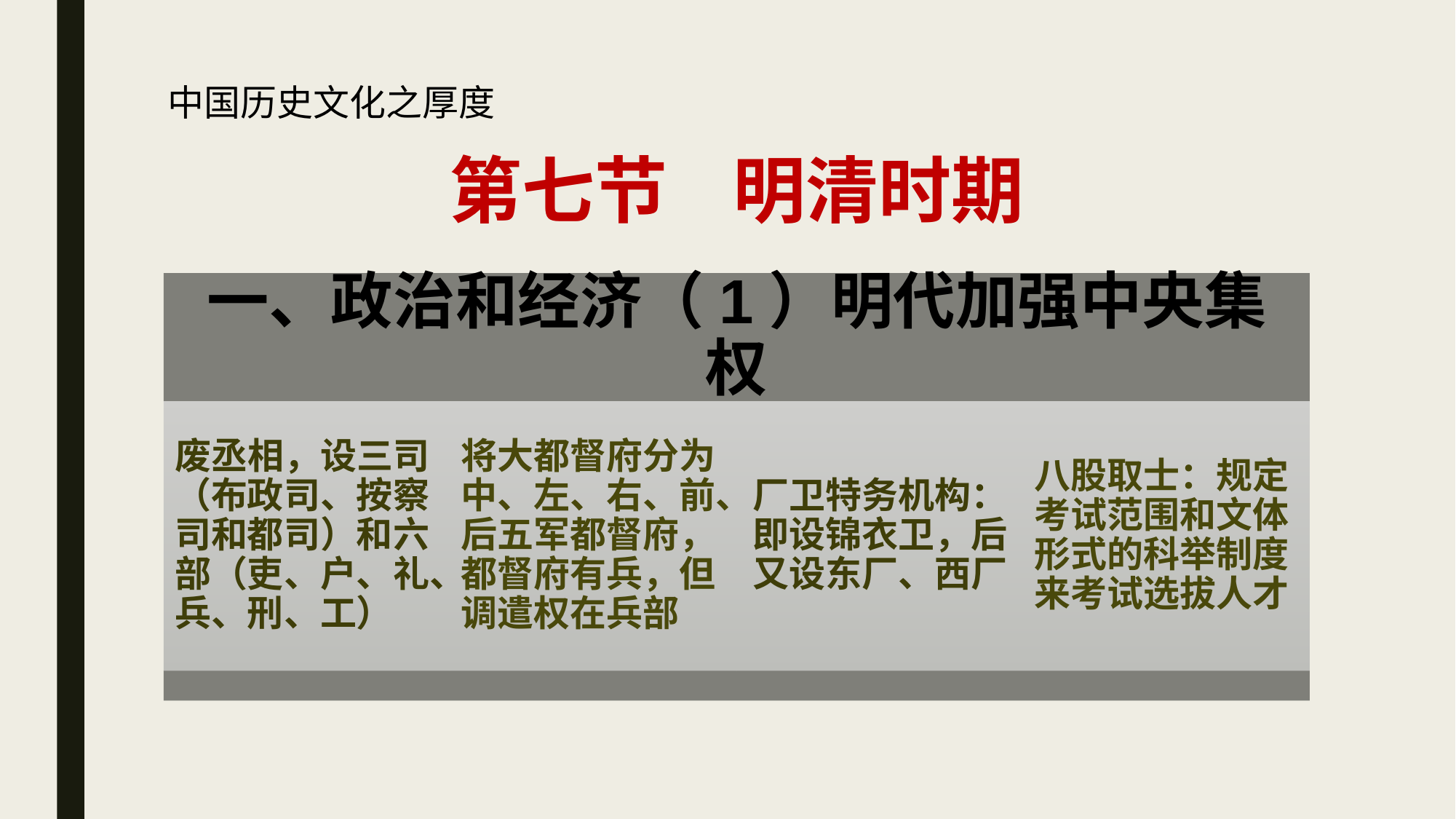

中国历史文化之厚度
# 第七节    明清时期
一、政治和经济（1）明代加强中央集权
废丞相，设三司（布政司、按察司和都司）和六部（吏、户、礼、兵、刑、工）
将大都督府分为中、左、右、前、后五军都督府，都督府有兵，但调遣权在兵部
厂卫特务机构：即设锦衣卫，后又设东厂、西厂
八股取士：规定考试范围和文体形式的科举制度来考试选拔人才